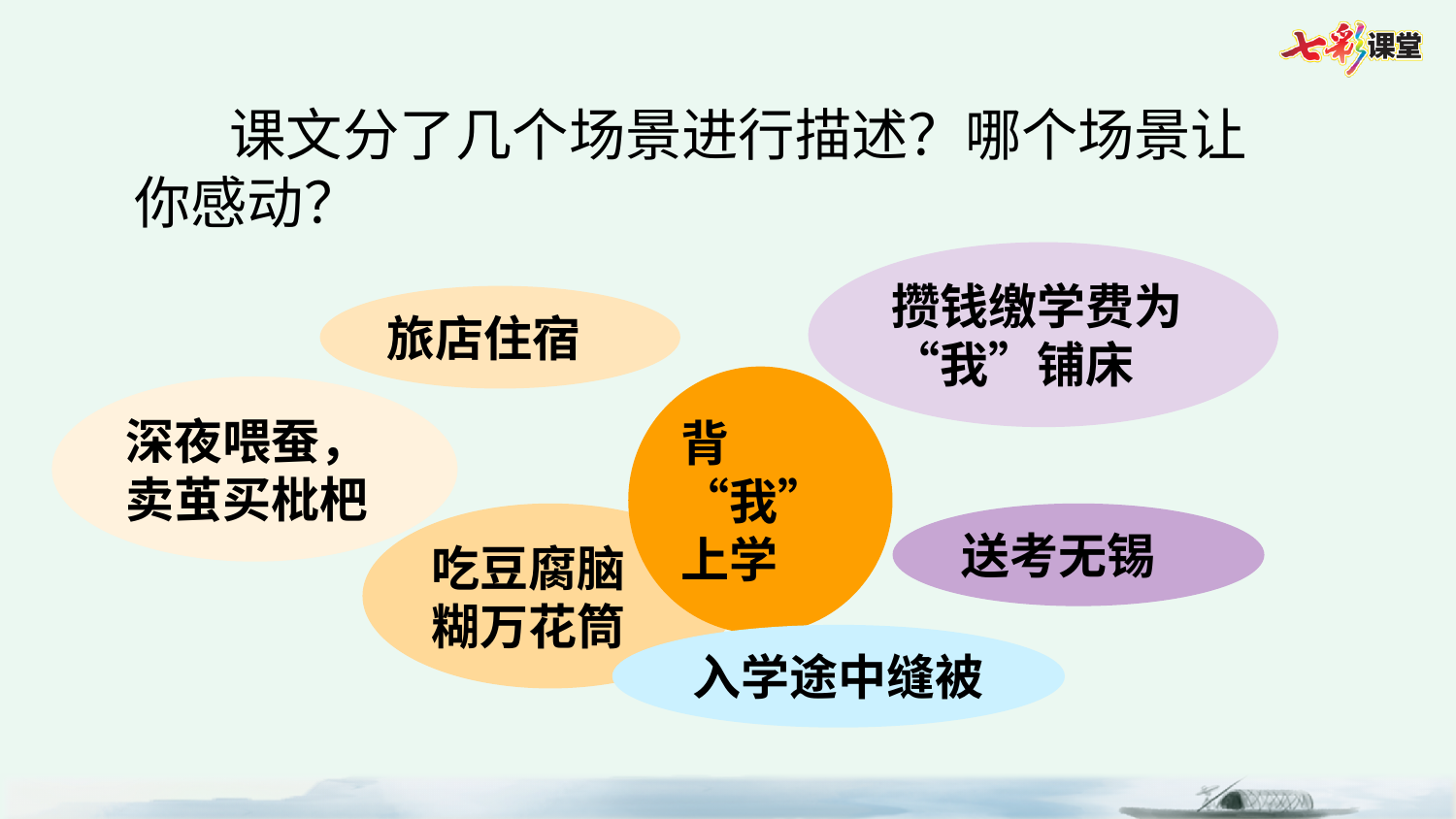

课文分了几个场景进行描述？哪个场景让你感动？
攒钱缴学费为“我”铺床
旅店住宿
背“我”上学
深夜喂蚕，
卖茧买枇杷
吃豆腐脑 糊万花筒
送考无锡
入学途中缝被